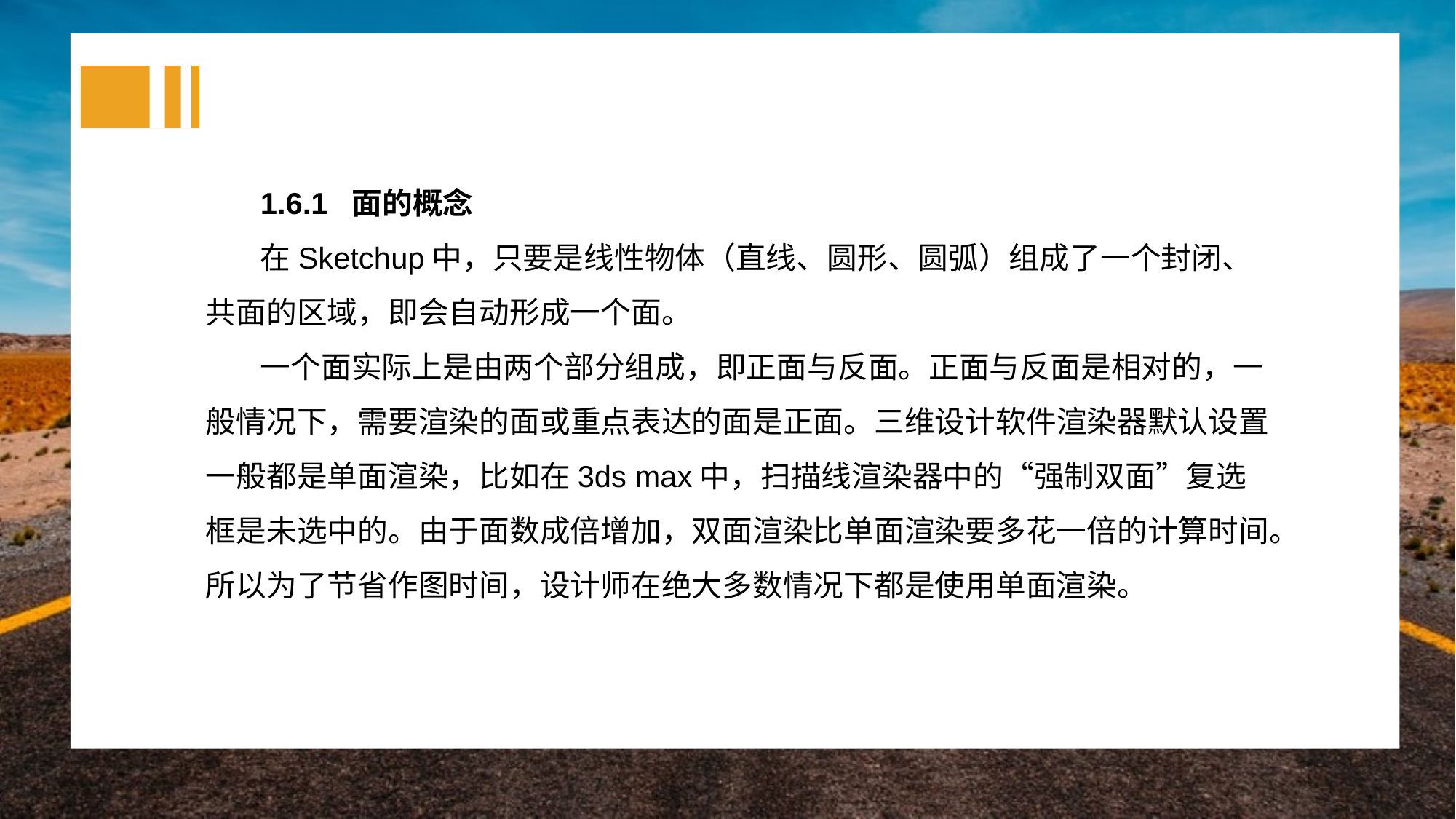

1.6.1  面的概念
在Sketchup中，只要是线性物体（直线、圆形、圆弧）组成了一个封闭、共面的区域，即会自动形成一个面。
一个面实际上是由两个部分组成，即正面与反面。正面与反面是相对的，一般情况下，需要渲染的面或重点表达的面是正面。三维设计软件渲染器默认设置一般都是单面渲染，比如在3ds max中，扫描线渲染器中的“强制双面”复选框是未选中的。由于面数成倍增加，双面渲染比单面渲染要多花一倍的计算时间。所以为了节省作图时间，设计师在绝大多数情况下都是使用单面渲染。